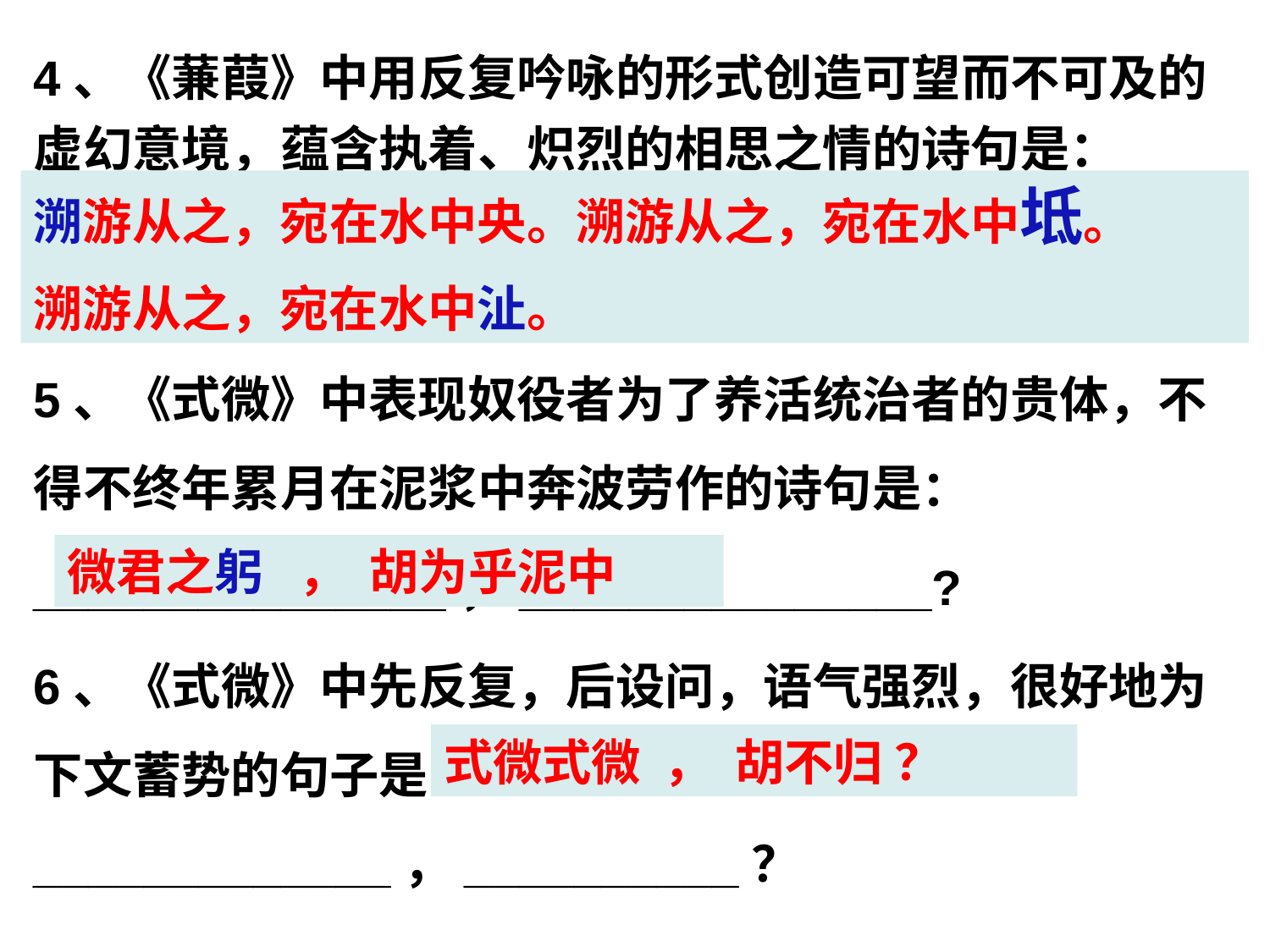

4、《蒹葭》中用反复吟咏的形式创造可望而不可及的虚幻意境，蕴含执着、炽烈的相思之情的诗句是：
□□□□，□□□□□。□□□□，□□□□□。□□□□，□□□□□。
5、《式微》中表现奴役者为了养活统治者的贵体，不得不终年累月在泥浆中奔波劳作的诗句是：
_______________，_______________?
6、《式微》中先反复，后设问，语气强烈，很好地为下文蓄势的句子是：_____________，__________？

溯游从之，宛在水中央。溯游从之，宛在水中坻。
溯游从之，宛在水中沚。
微君之躬   ，  胡为乎泥中
式微式微  ，  胡不归 ？